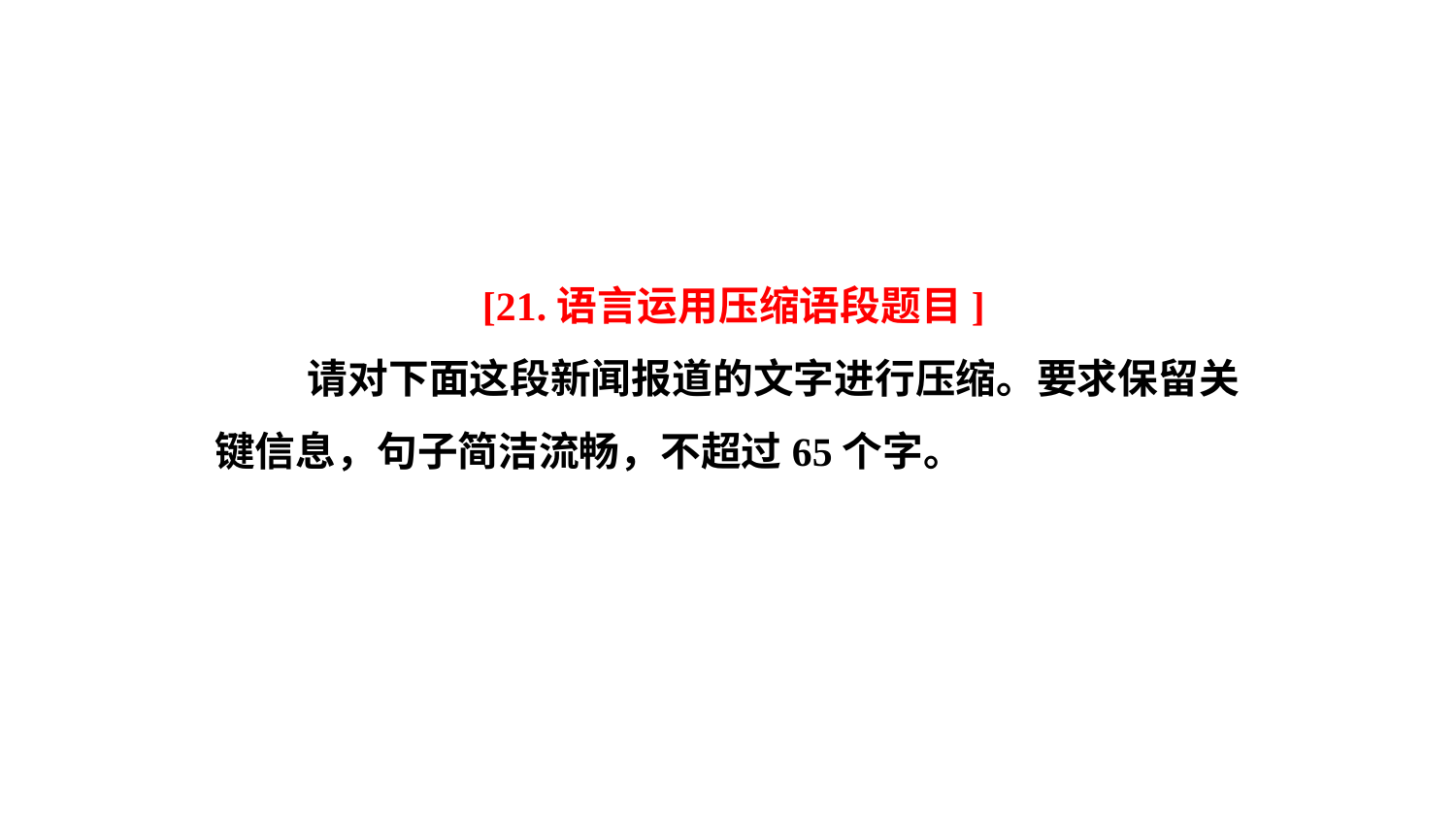

[21.语言运用压缩语段题目]
         请对下面这段新闻报道的文字进行压缩。要求保留关键信息，句子简洁流畅，不超过65个字。